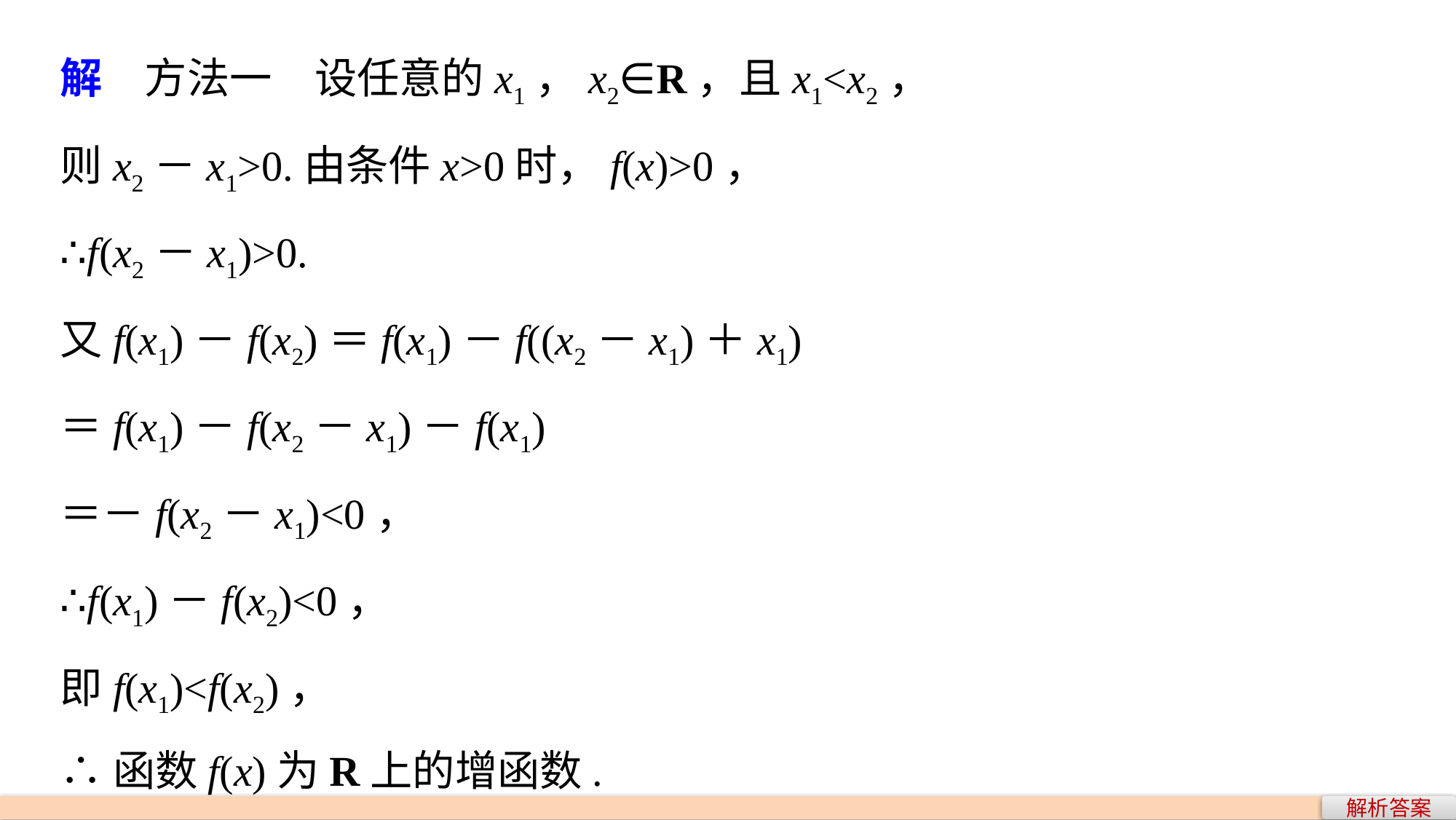

解　方法一　设任意的x1，x2∈R，且x1<x2，
则x2－x1>0.由条件x>0时，f(x)>0，
∴f(x2－x1)>0.
又f(x1)－f(x2)＝f(x1)－f((x2－x1)＋x1)
＝f(x1)－f(x2－x1)－f(x1)
＝－f(x2－x1)<0，
∴f(x1)－f(x2)<0，
即f(x1)<f(x2)，
∴函数f(x)为R上的增函数.
解析答案